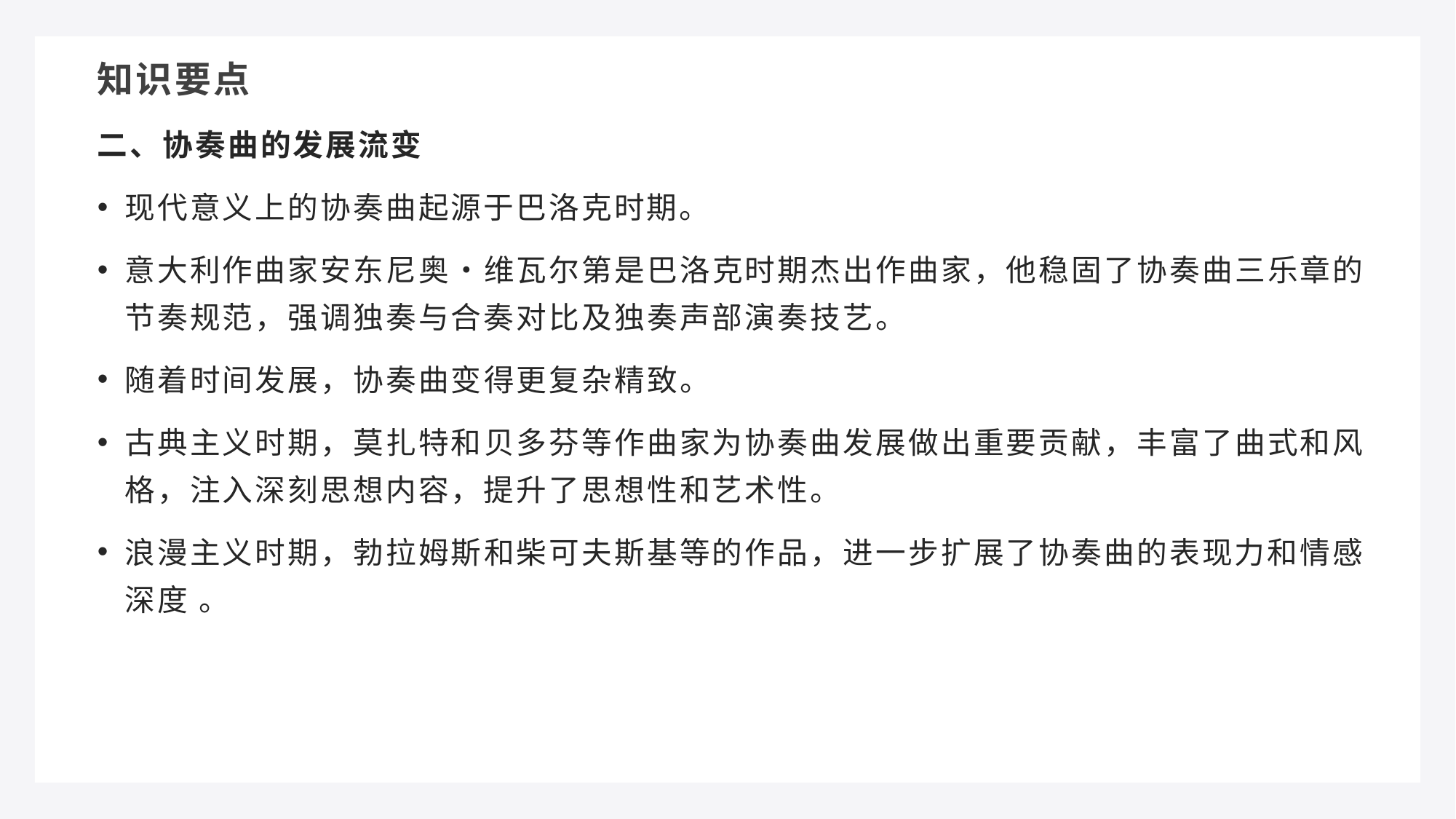

知识要点
二、协奏曲的发展流变
现代意义上的协奏曲起源于巴洛克时期。
意大利作曲家安东尼奥・维瓦尔第是巴洛克时期杰出作曲家，他稳固了协奏曲三乐章的节奏规范，强调独奏与合奏对比及独奏声部演奏技艺。
随着时间发展，协奏曲变得更复杂精致。
古典主义时期，莫扎特和贝多芬等作曲家为协奏曲发展做出重要贡献，丰富了曲式和风格，注入深刻思想内容，提升了思想性和艺术性。
浪漫主义时期，勃拉姆斯和柴可夫斯基等的作品，进一步扩展了协奏曲的表现力和情感深度 。